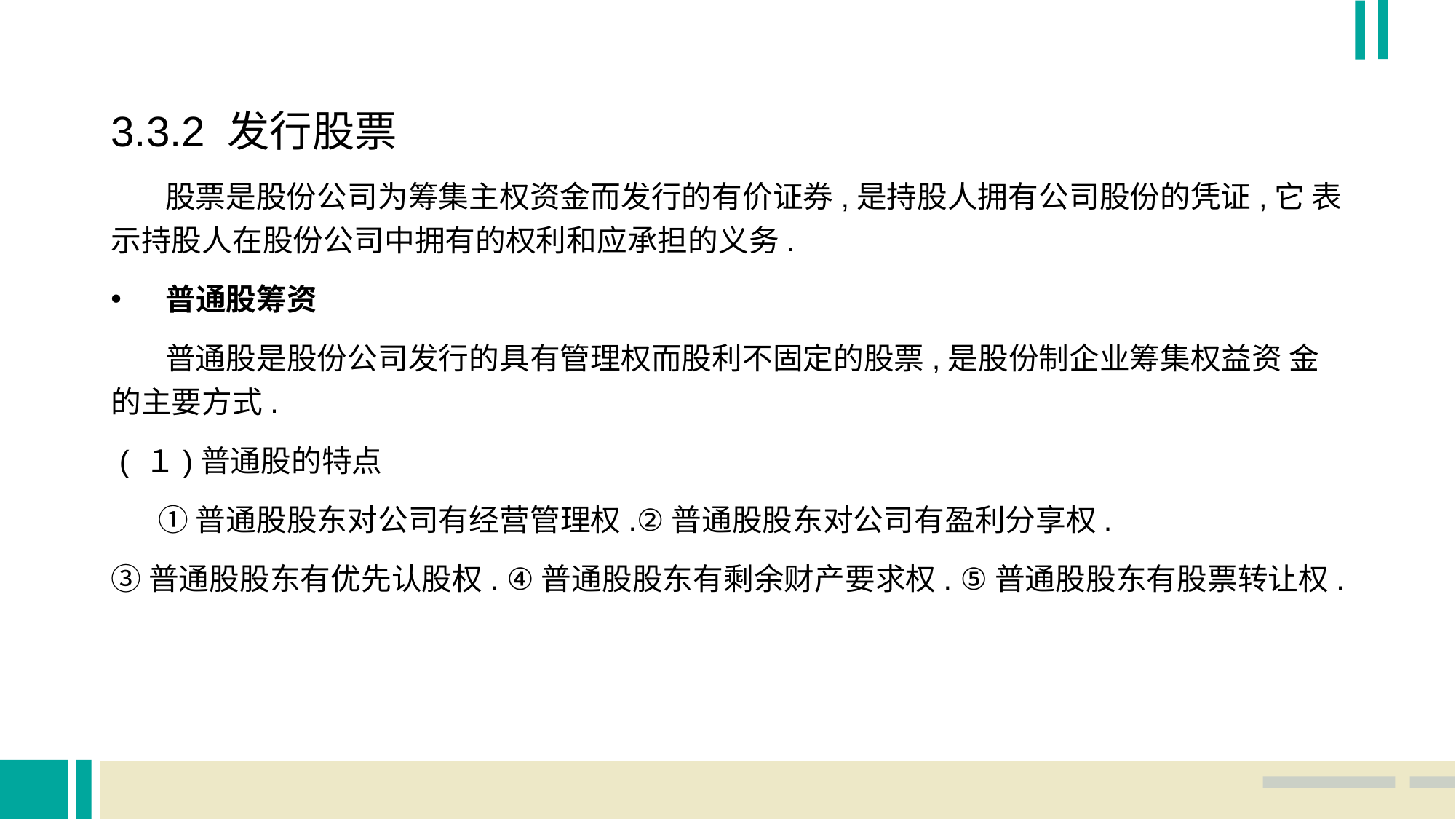

3.3.2 发行股票
       股票是股份公司为筹集主权资金而发行的有价证券,是持股人拥有公司股份的凭证,它 表示持股人在股份公司中拥有的权利和应承担的义务.
普通股筹资
       普通股是股份公司发行的具有管理权而股利不固定的股票,是股份制企业筹集权益资 金的主要方式.
 ( １)普通股的特点
       ①普通股股东对公司有经营管理权.②普通股股东对公司有盈利分享权.
③普通股股东有优先认股权. ④普通股股东有剩余财产要求权. ⑤普通股股东有股票转让权.